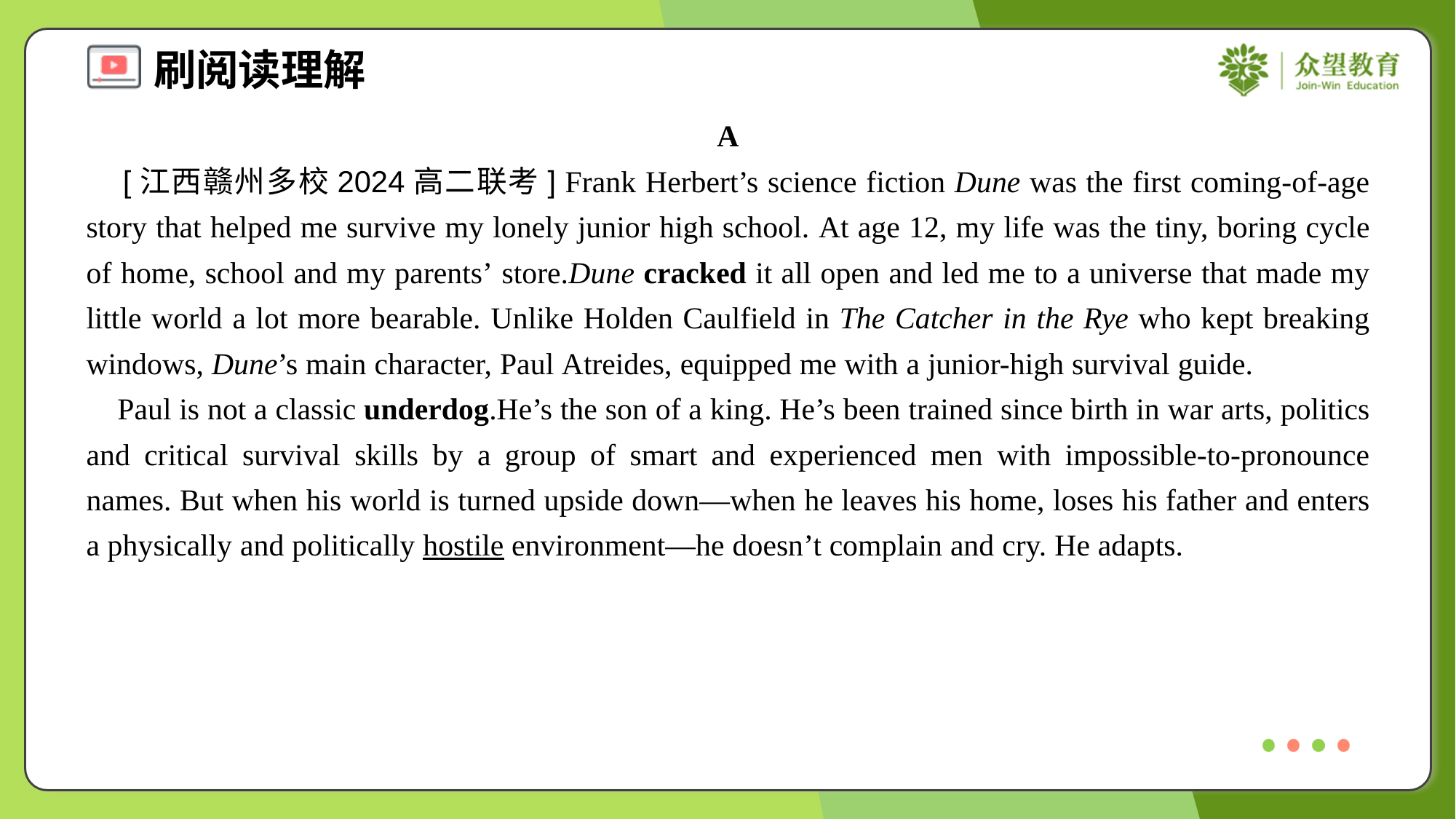

A
    [江西赣州多校2024高二联考] Frank Herbert’s science fiction Dune was the first coming-of-age story that helped me survive my lonely junior high school. At age 12, my life was the tiny, boring cycle of home, school and my parents’ store.Dune cracked it all open and led me to a universe that made my little world a lot more bearable. Unlike Holden Caulfield in The Catcher in the Rye who kept breaking windows, Dune’s main character, Paul Atreides, equipped me with a junior-high survival guide.
    Paul is not a classic underdog.He’s the son of a king. He’s been trained since birth in war arts, politics and critical survival skills by a group of smart and experienced men with impossible-to-pronounce names. But when his world is turned upside down—when he leaves his home, loses his father and enters a physically and politically hostile environment—he doesn’t complain and cry. He adapts.